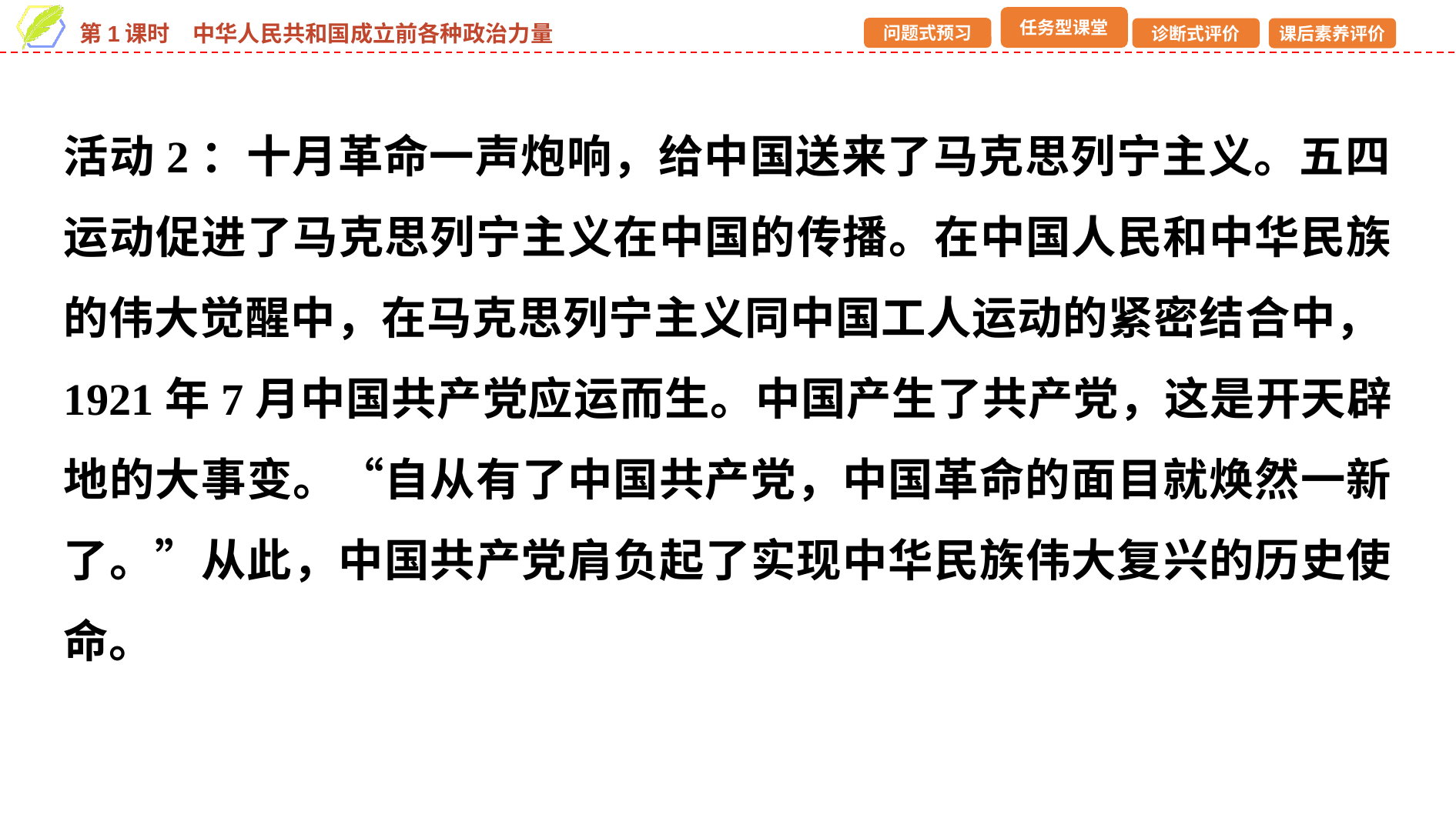

活动2：十月革命一声炮响，给中国送来了马克思列宁主义。五四运动促进了马克思列宁主义在中国的传播。在中国人民和中华民族的伟大觉醒中，在马克思列宁主义同中国工人运动的紧密结合中，1921年7月中国共产党应运而生。中国产生了共产党，这是开天辟地的大事变。“自从有了中国共产党，中国革命的面目就焕然一新了。”从此，中国共产党肩负起了实现中华民族伟大复兴的历史使命。